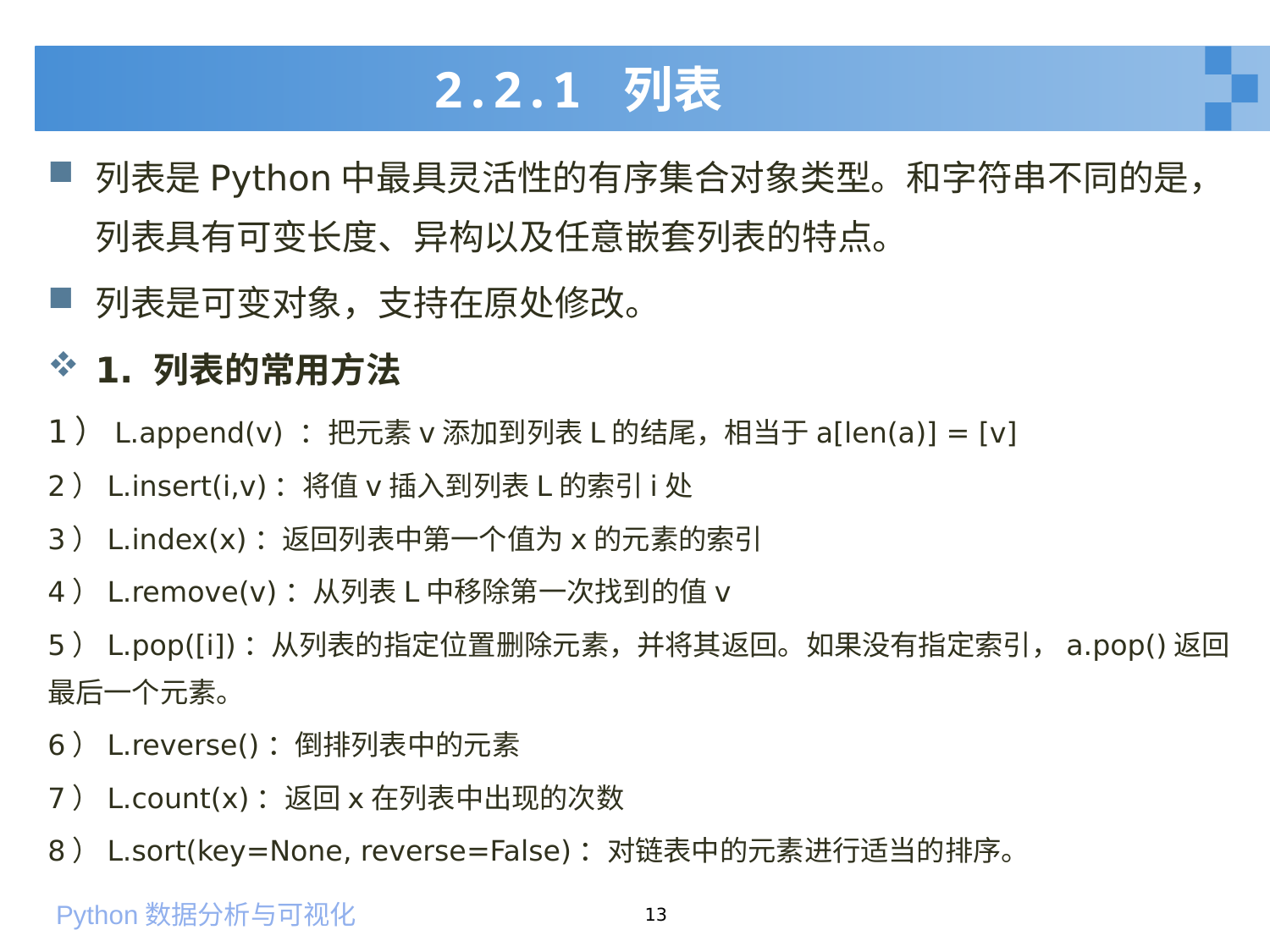

# 2.2.1 列表
列表是Python中最具灵活性的有序集合对象类型。和字符串不同的是，列表具有可变长度、异构以及任意嵌套列表的特点。
列表是可变对象，支持在原处修改。
1. 列表的常用方法
1）L.append(v) ：把元素v添加到列表L的结尾，相当于a[len(a)] = [v]
2）L.insert(i,v)：将值v插入到列表L的索引i处
3）L.index(x)：返回列表中第一个值为x的元素的索引
4）L.remove(v)：从列表L中移除第一次找到的值v
5）L.pop([i])：从列表的指定位置删除元素，并将其返回。如果没有指定索引，a.pop()返回最后一个元素。
6）L.reverse()：倒排列表中的元素
7）L.count(x)：返回x在列表中出现的次数
8）L.sort(key=None, reverse=False)：对链表中的元素进行适当的排序。

13